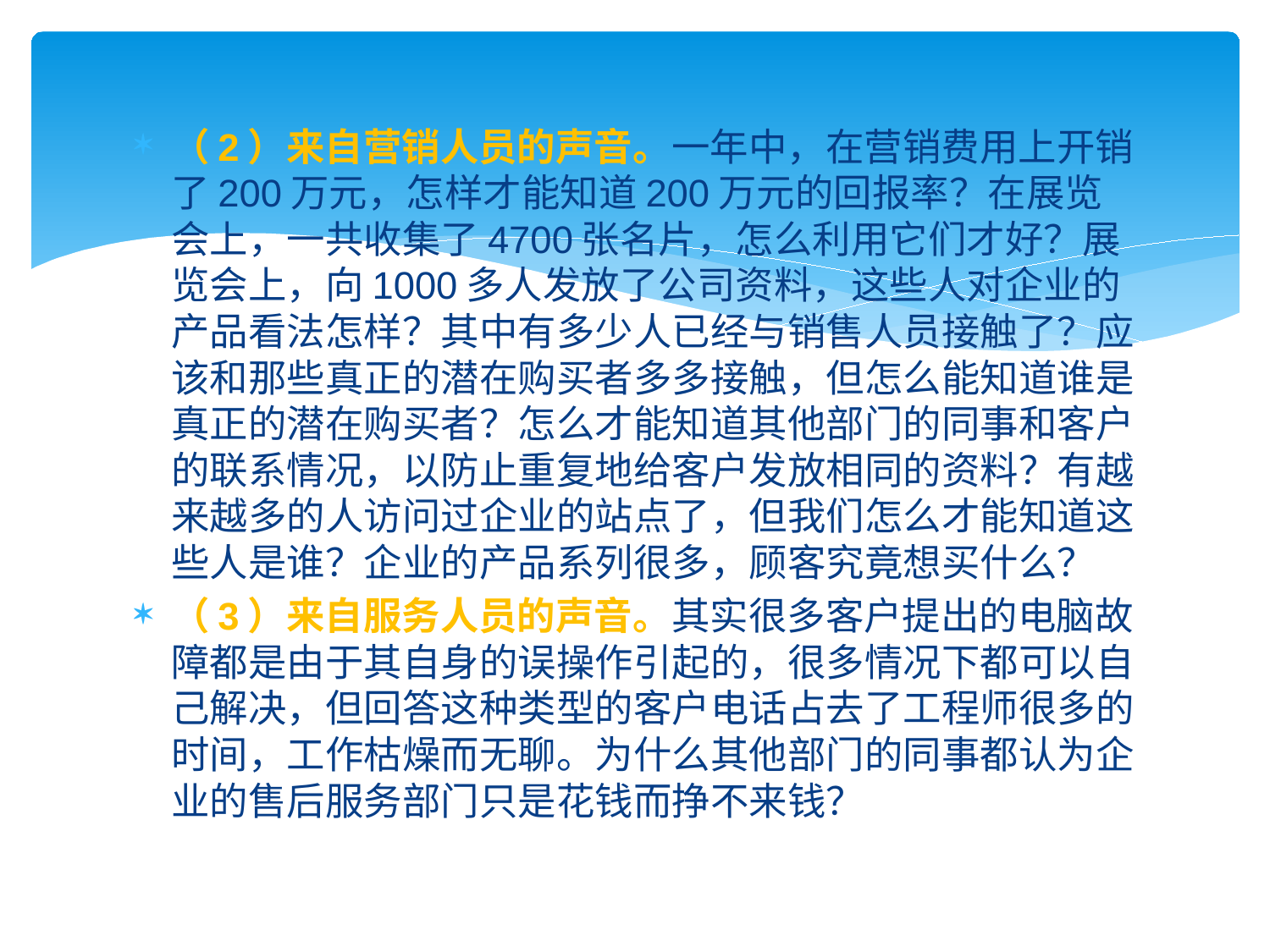

（2）来自营销人员的声音。一年中，在营销费用上开销了200万元，怎样才能知道200万元的回报率？在展览会上，一共收集了4700张名片，怎么利用它们才好？展览会上，向1000多人发放了公司资料，这些人对企业的产品看法怎样？其中有多少人已经与销售人员接触了？应该和那些真正的潜在购买者多多接触，但怎么能知道谁是真正的潜在购买者？怎么才能知道其他部门的同事和客户的联系情况，以防止重复地给客户发放相同的资料？有越来越多的人访问过企业的站点了，但我们怎么才能知道这些人是谁？企业的产品系列很多，顾客究竟想买什么？
（3）来自服务人员的声音。其实很多客户提出的电脑故障都是由于其自身的误操作引起的，很多情况下都可以自己解决，但回答这种类型的客户电话占去了工程师很多的时间，工作枯燥而无聊。为什么其他部门的同事都认为企业的售后服务部门只是花钱而挣不来钱？